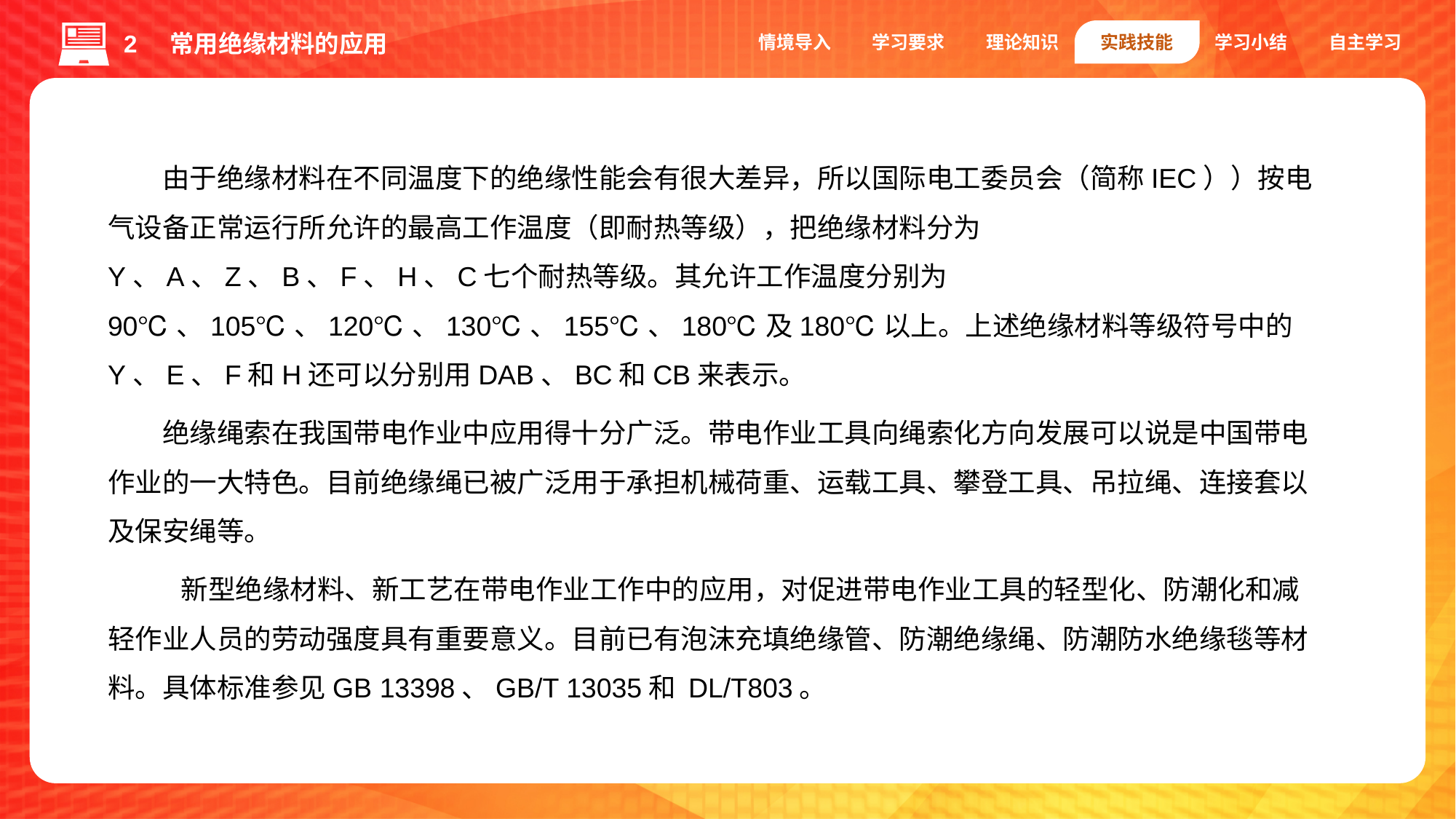

情境导入
学习要求
理论知识
实践技能
学习小结
自主学习

2    常用绝缘材料的应用
由于绝缘材料在不同温度下的绝缘性能会有很大差异，所以国际电工委员会（简称IEC））按电气设备正常运行所允许的最高工作温度（即耐热等级），把绝缘材料分为Y、A、Z、B、F、H、C七个耐热等级。其允许工作温度分别为90℃、105℃、120℃、130℃、155℃、180℃及180℃以上。上述绝缘材料等级符号中的Y、E、F和H还可以分别用DAB、BC和CB来表示。
绝缘绳索在我国带电作业中应用得十分广泛。带电作业工具向绳索化方向发展可以说是中国带电作业的一大特色。目前绝缘绳已被广泛用于承担机械荷重、运载工具、攀登工具、吊拉绳、连接套以及保安绳等。
  新型绝缘材料、新工艺在带电作业工作中的应用，对促进带电作业工具的轻型化、防潮化和减轻作业人员的劳动强度具有重要意义。目前已有泡沫充填绝缘管、防潮绝缘绳、防潮防水绝缘毯等材料。具体标准参见GB 13398、GB/T 13035和 DL/T803。